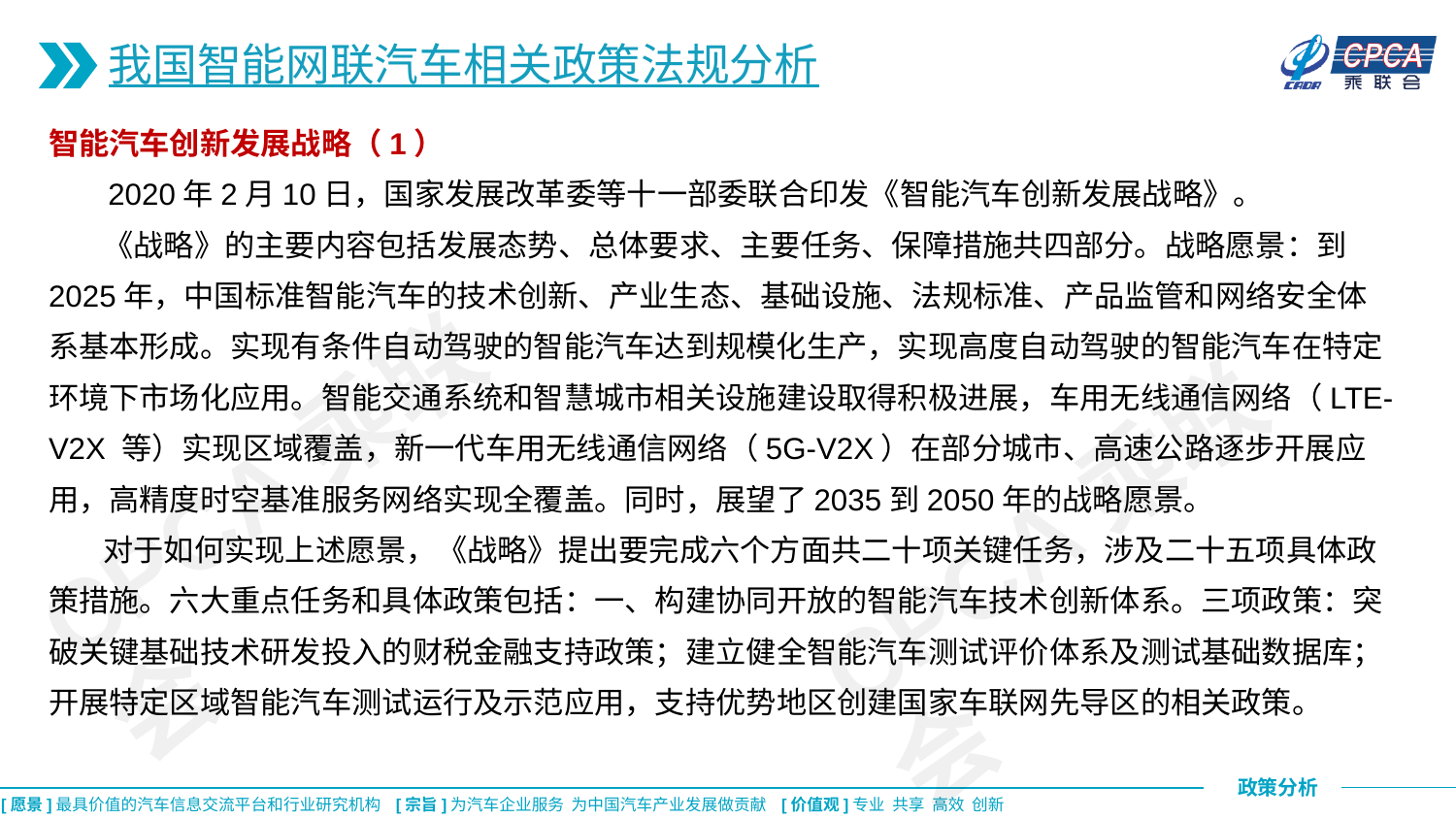

我国智能网联汽车相关政策法规分析
智能汽车创新发展战略（1）
       2020年2月10日，国家发展改革委等十一部委联合印发《智能汽车创新发展战略》。
       《战略》的主要内容包括发展态势、总体要求、主要任务、保障措施共四部分。战略愿景：到2025年，中国标准智能汽车的技术创新、产业生态、基础设施、法规标准、产品监管和网络安全体系基本形成。实现有条件自动驾驶的智能汽车达到规模化生产，实现高度自动驾驶的智能汽车在特定环境下市场化应用。智能交通系统和智慧城市相关设施建设取得积极进展，车用无线通信网络（LTE-V2X 等）实现区域覆盖，新一代车用无线通信网络（5G-V2X）在部分城市、高速公路逐步开展应用，高精度时空基准服务网络实现全覆盖。同时，展望了2035到2050年的战略愿景。
       对于如何实现上述愿景，《战略》提出要完成六个方面共二十项关键任务，涉及二十五项具体政策措施。六大重点任务和具体政策包括：一、构建协同开放的智能汽车技术创新体系。三项政策：突破关键基础技术研发投入的财税金融支持政策；建立健全智能汽车测试评价体系及测试基础数据库；开展特定区域智能汽车测试运行及示范应用，支持优势地区创建国家车联网先导区的相关政策。
CPCA乘联会
CPCA乘联会